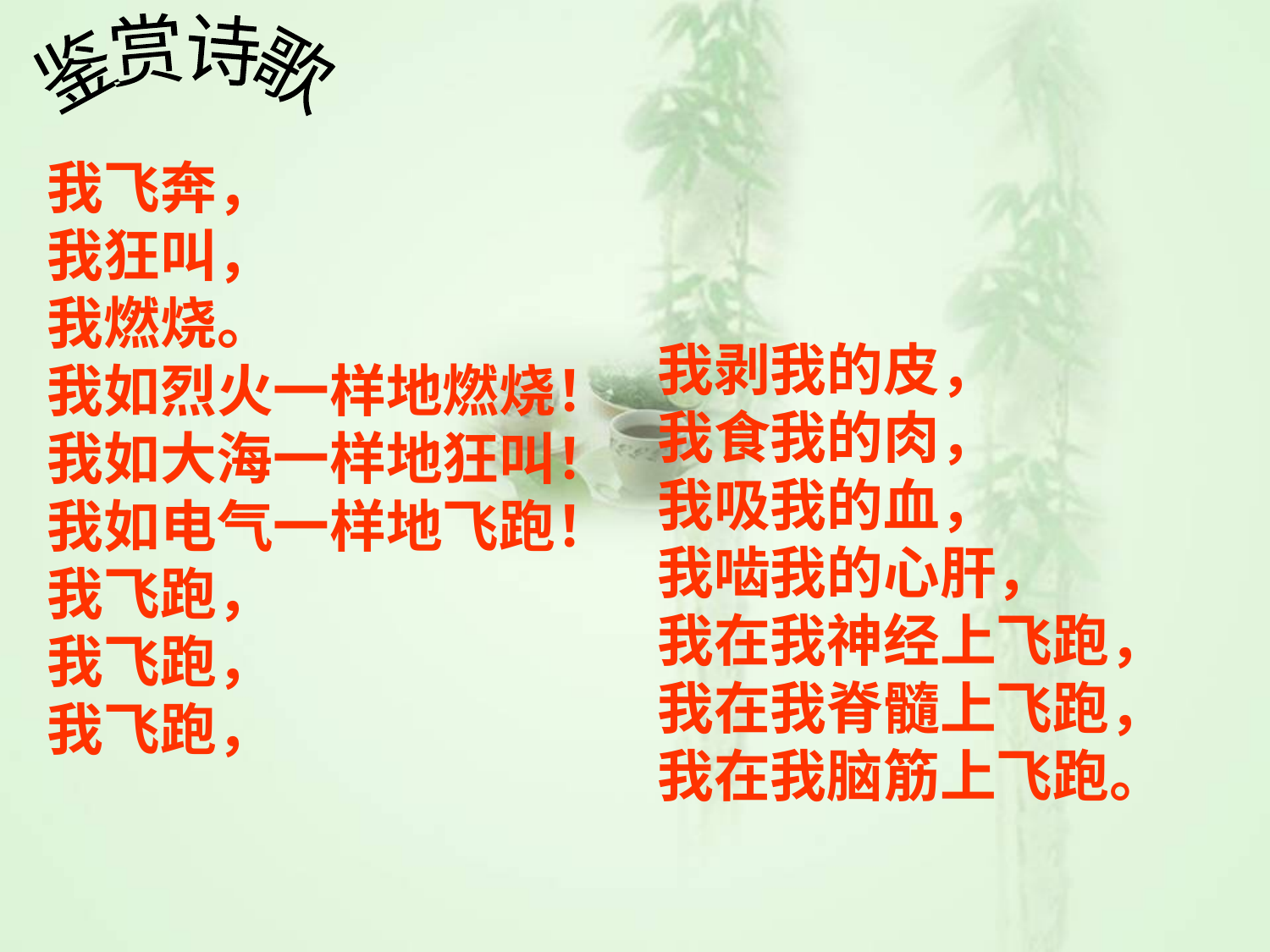

鉴赏诗歌

我飞奔，
我狂叫，
我燃烧。
我如烈火一样地燃烧！
我如大海一样地狂叫！
我如电气一样地飞跑！
我飞跑，
我飞跑，
我飞跑，
我剥我的皮，
我食我的肉，
我吸我的血，
我啮我的心肝，
我在我神经上飞跑，
我在我脊髓上飞跑，
我在我脑筋上飞跑。